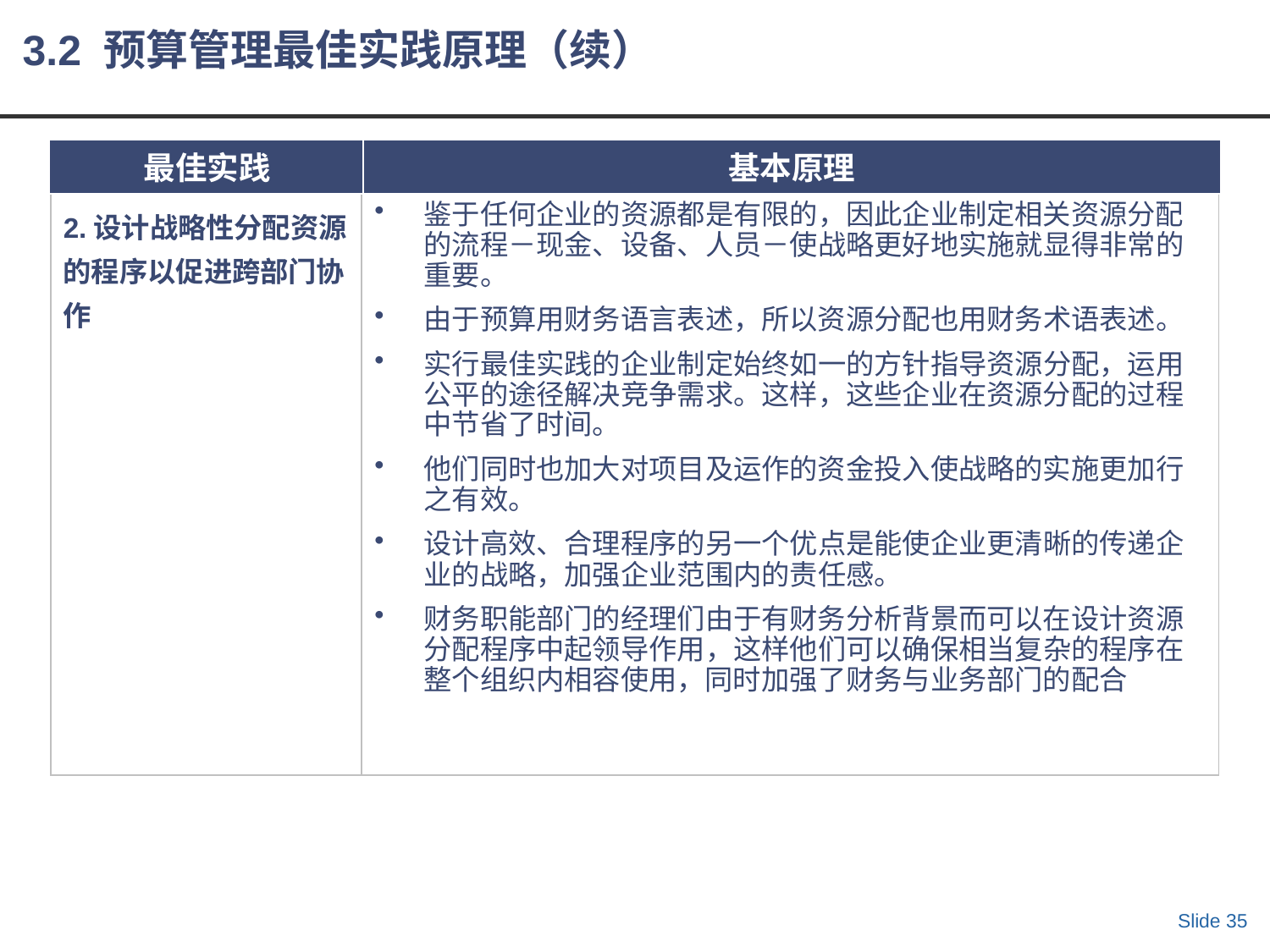

3.2 预算管理最佳实践原理（续）

最佳实践
基本原理
2.设计战略性分配资源的程序以促进跨部门协作
鉴于任何企业的资源都是有限的，因此企业制定相关资源分配的流程－现金、设备、人员－使战略更好地实施就显得非常的重要。
由于预算用财务语言表述，所以资源分配也用财务术语表述。
实行最佳实践的企业制定始终如一的方针指导资源分配，运用公平的途径解决竞争需求。这样，这些企业在资源分配的过程中节省了时间。
他们同时也加大对项目及运作的资金投入使战略的实施更加行之有效。
设计高效、合理程序的另一个优点是能使企业更清晰的传递企业的战略，加强企业范围内的责任感。
财务职能部门的经理们由于有财务分析背景而可以在设计资源分配程序中起领导作用，这样他们可以确保相当复杂的程序在整个组织内相容使用，同时加强了财务与业务部门的配合
Slide 35